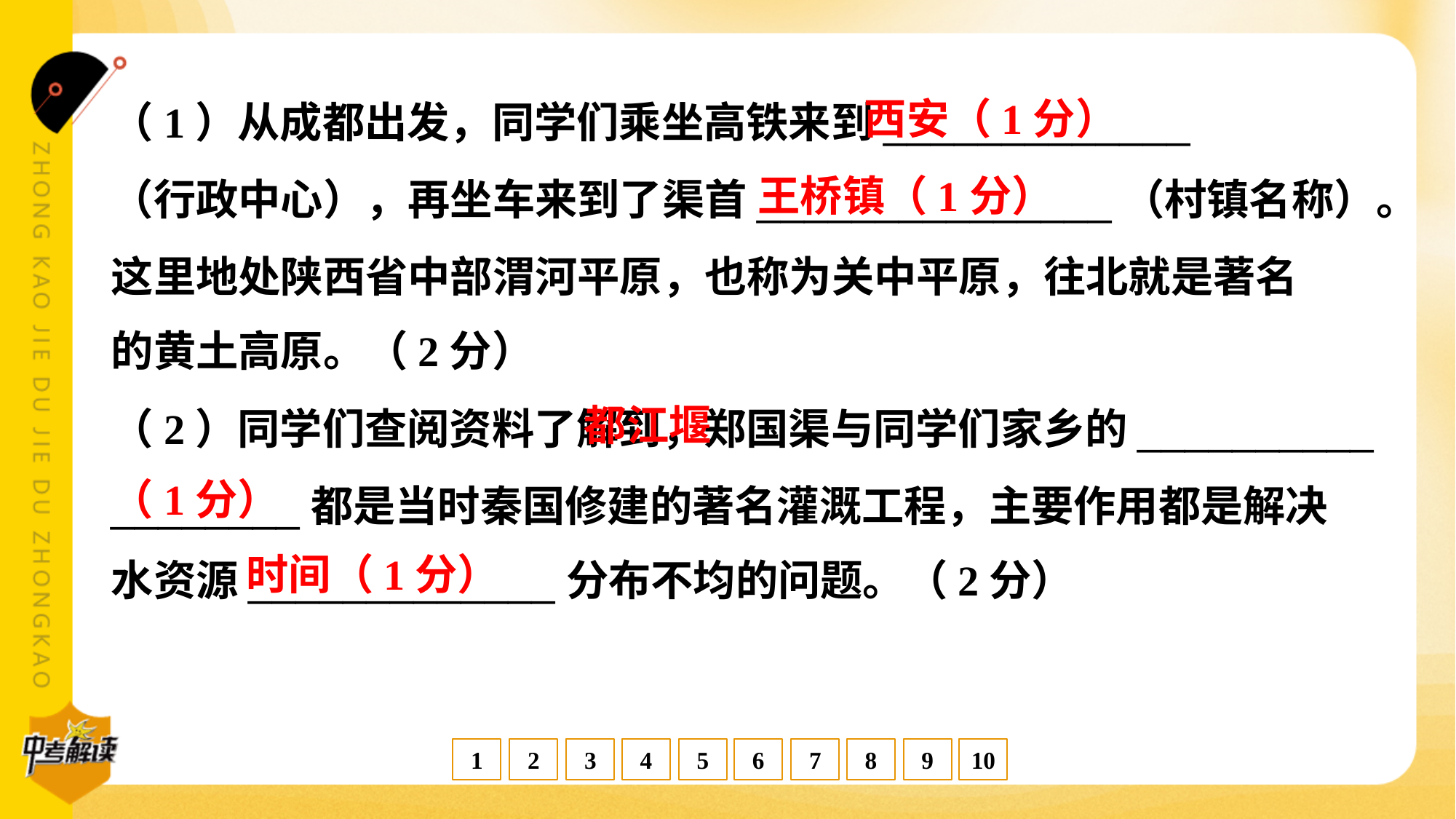

西安（1分）
（1）从成都出发，同学们乘坐高铁来到_____________
（行政中心），再坐车来到了渠首_______________（村镇名称）。
这里地处陕西省中部渭河平原，也称为关中平原，往北就是著名
的黄土高原。（2分）
王桥镇（1分）
                                                都江堰
（1分）
（2）同学们查阅资料了解到，郑国渠与同学们家乡的__________
________都是当时秦国修建的著名灌溉工程，主要作用都是解决
水资源_____________分布不均的问题。（2分）
时间（1分）